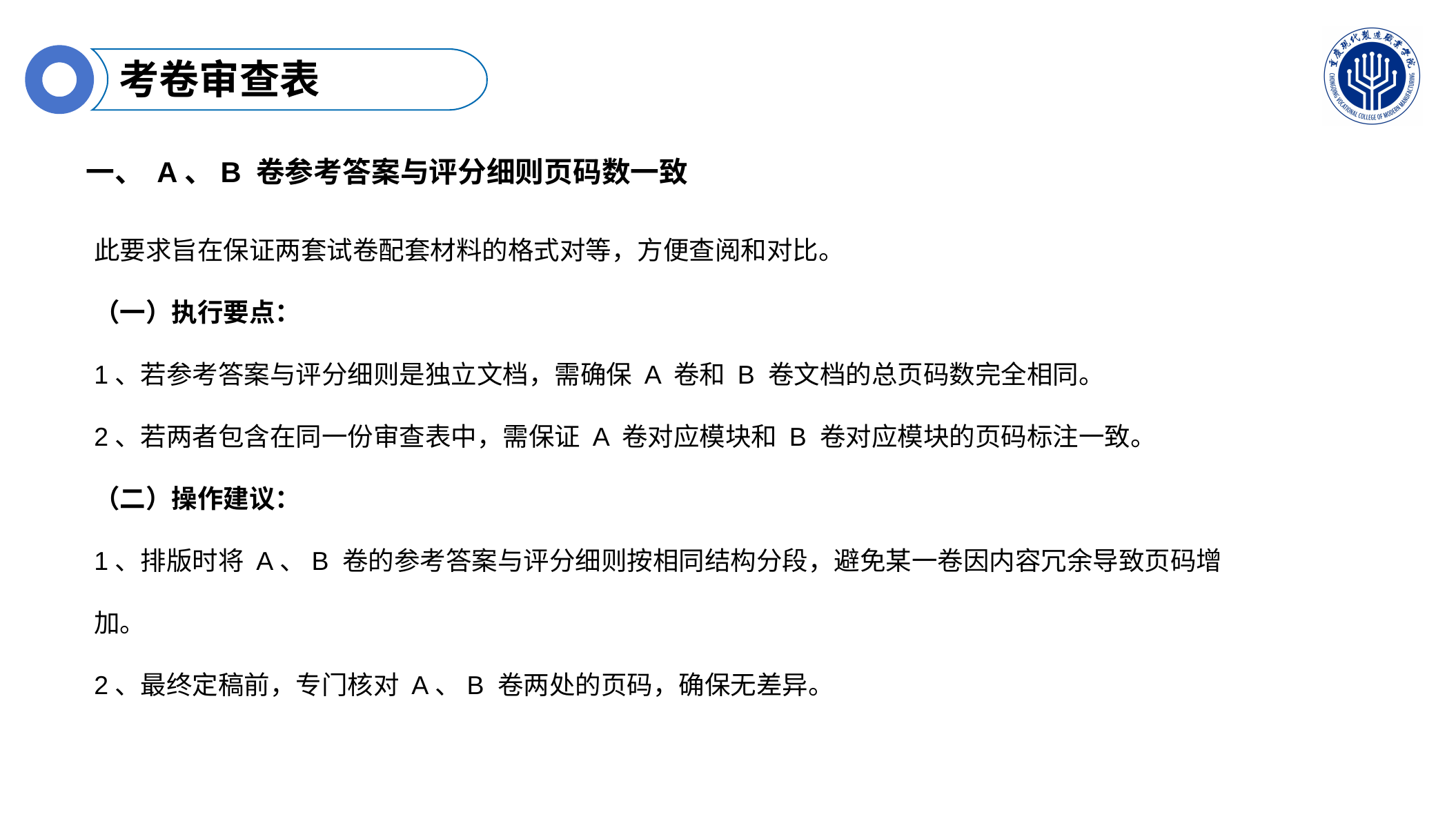

考卷审查表
一、 A、B 卷参考答案与评分细则页码数一致
此要求旨在保证两套试卷配套材料的格式对等，方便查阅和对比。
（一）执行要点：
1、若参考答案与评分细则是独立文档，需确保 A 卷和 B 卷文档的总页码数完全相同。
2、若两者包含在同一份审查表中，需保证 A 卷对应模块和 B 卷对应模块的页码标注一致。
（二）操作建议：
1、排版时将 A、B 卷的参考答案与评分细则按相同结构分段，避免某一卷因内容冗余导致页码增加。
2、最终定稿前，专门核对 A、B 卷两处的页码，确保无差异。